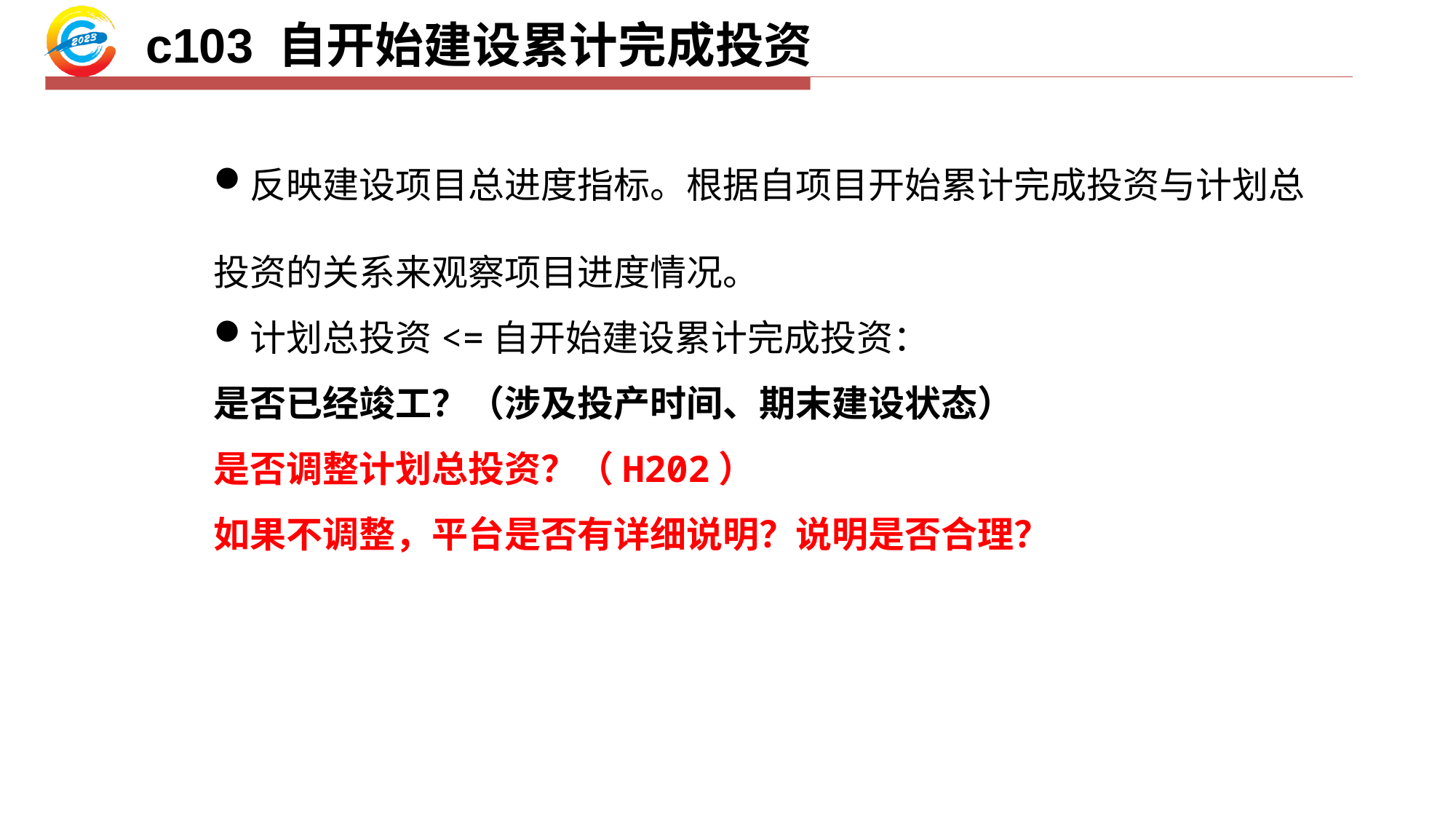

# c103 自开始建设累计完成投资
反映建设项目总进度指标。根据自项目开始累计完成投资与计划总投资的关系来观察项目进度情况。
计划总投资<=自开始建设累计完成投资：
是否已经竣工？（涉及投产时间、期末建设状态）
是否调整计划总投资？（H202）
如果不调整，平台是否有详细说明？说明是否合理？